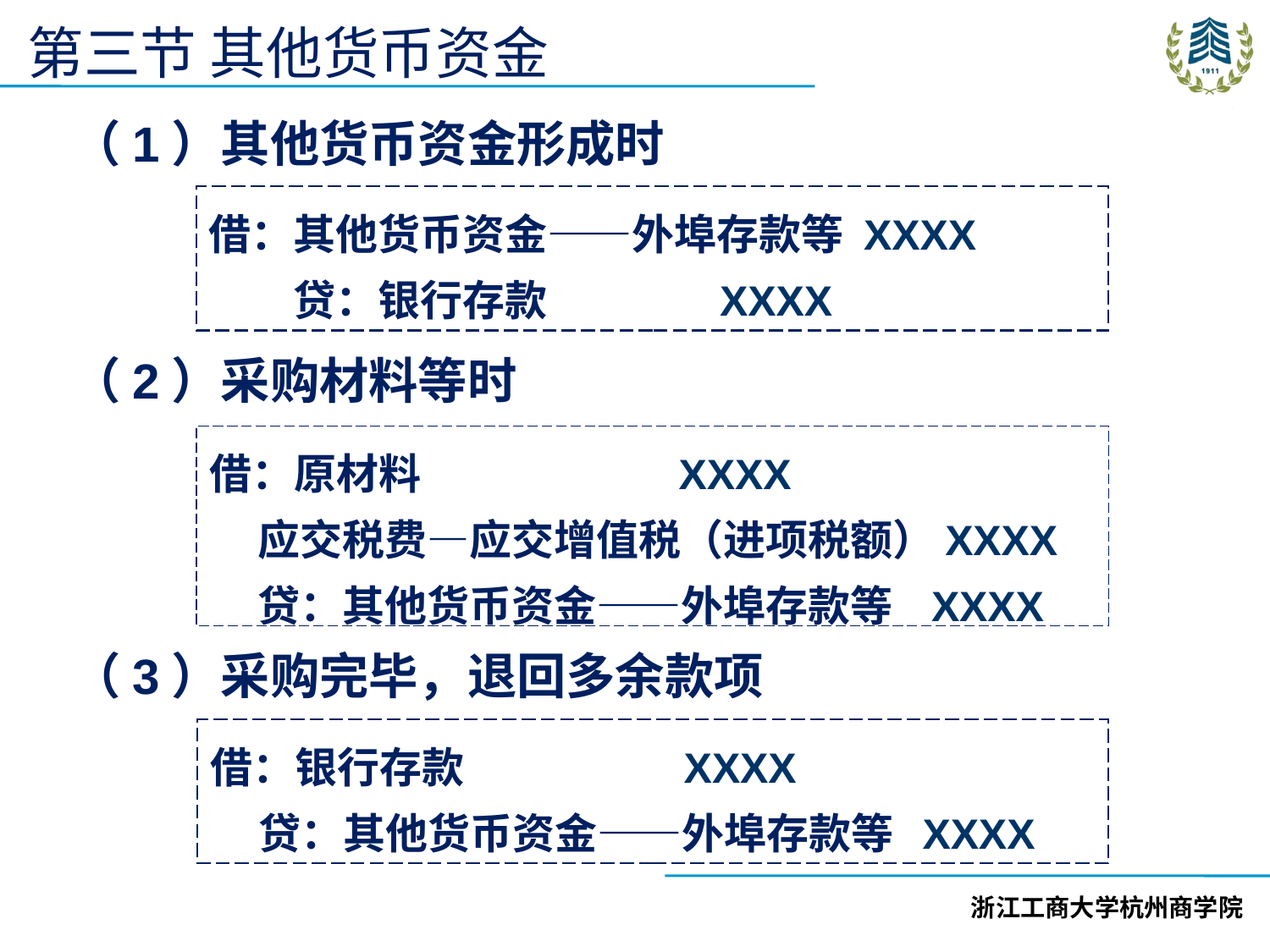

第三节 其他货币资金
（1）其他货币资金形成时

（2）采购材料等时

（3）采购完毕，退回多余款项
借：其他货币资金——外埠存款等 XXXX
　　贷：银行存款                 XXXX
借：原材料                          XXXX
    应交税费—应交增值税（进项税额）XXXX
    贷：其他货币资金——外埠存款等   XXXX
借：银行存款                      XXXX
    贷：其他货币资金——外埠存款等  XXXX